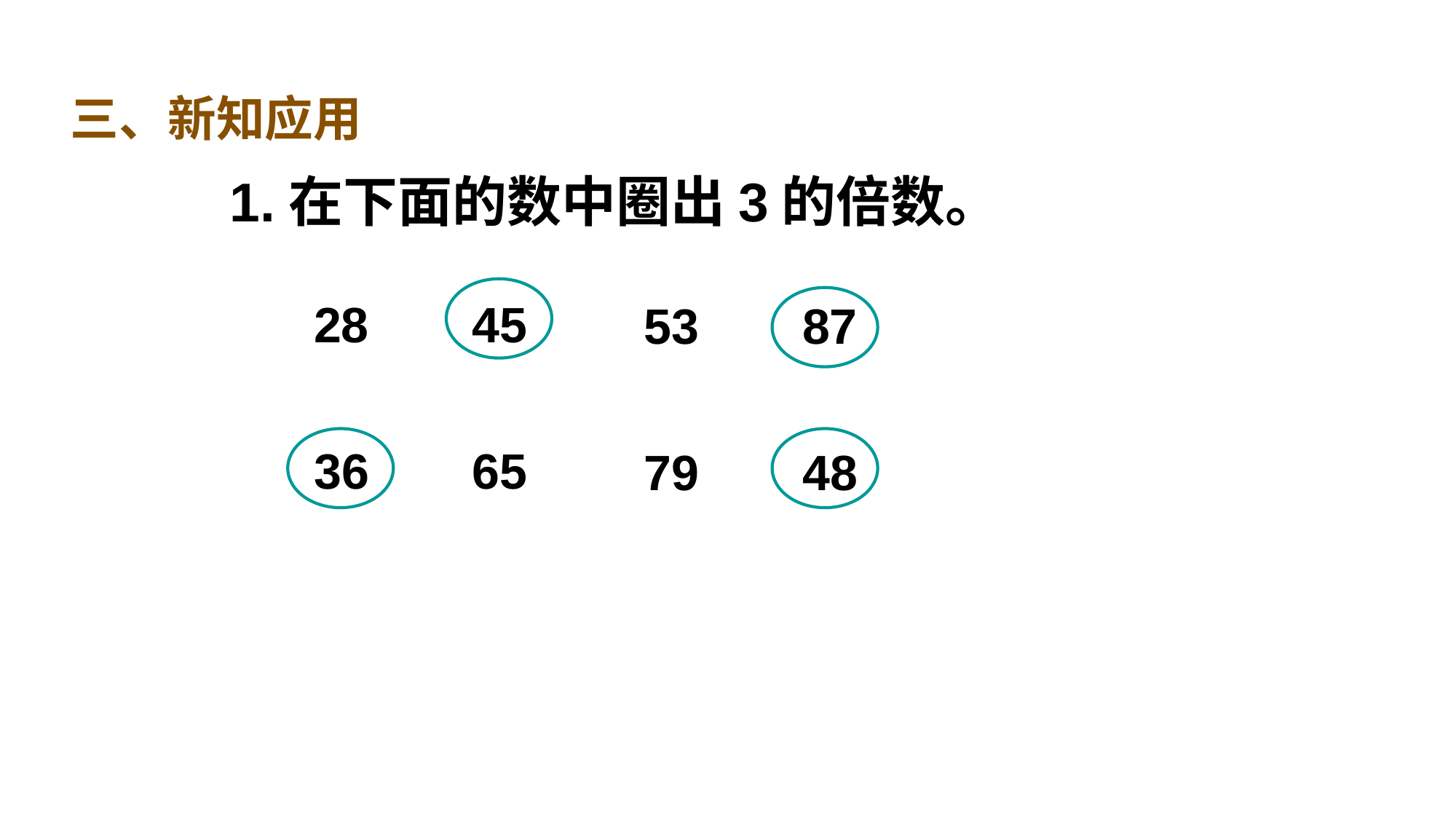

三、新知应用
1.在下面的数中圈出3的倍数。

28
45

53
87

36
65
79
48